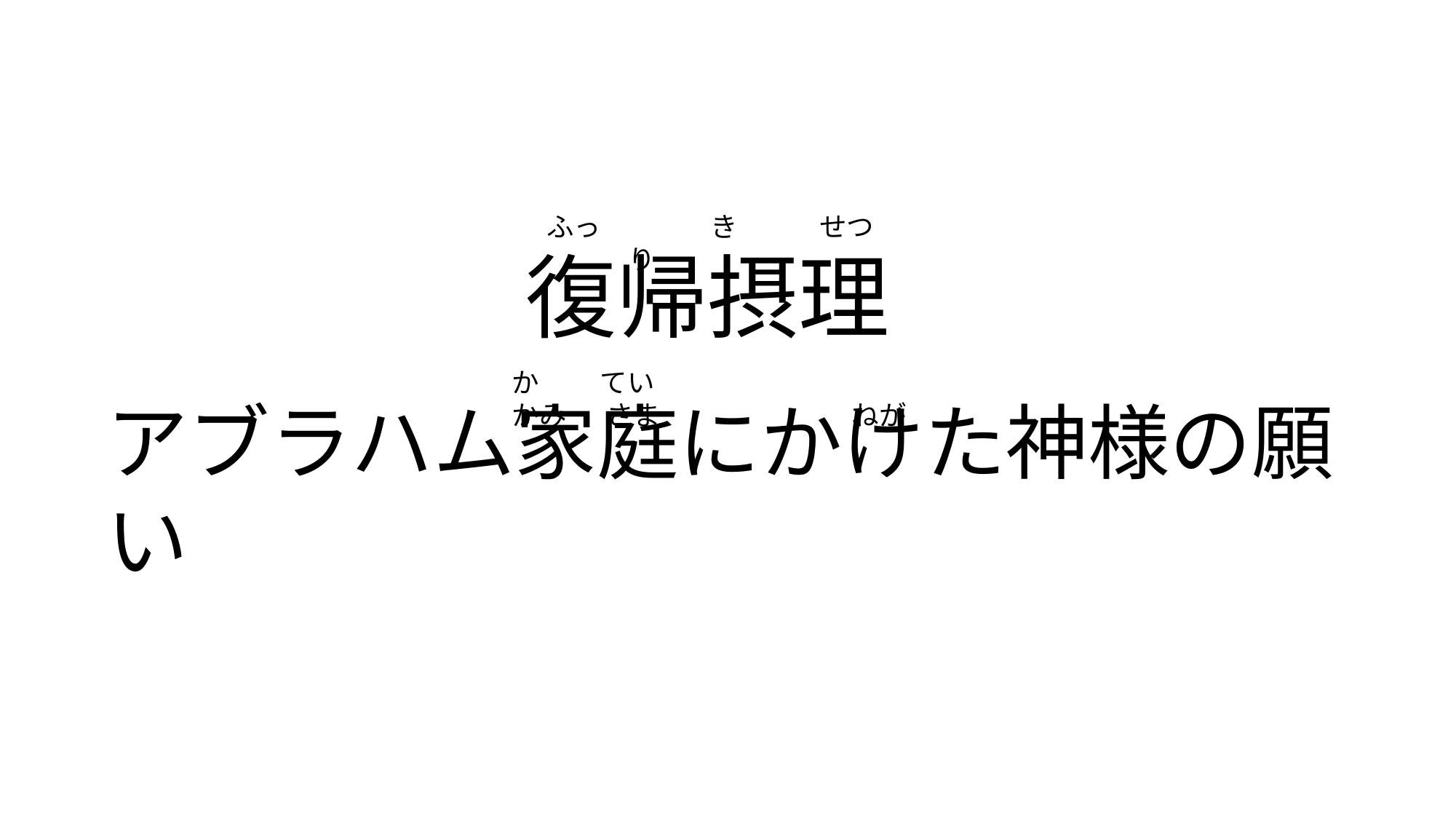

ふっ　　　　き　　　せつ　　　　り
復帰摂理
か　　 てい　　　　　　　　 　　　　　　　　　　　　　　かみ  　さま　　　　　　　ねが
アブラハム家庭にかけた神様の願い